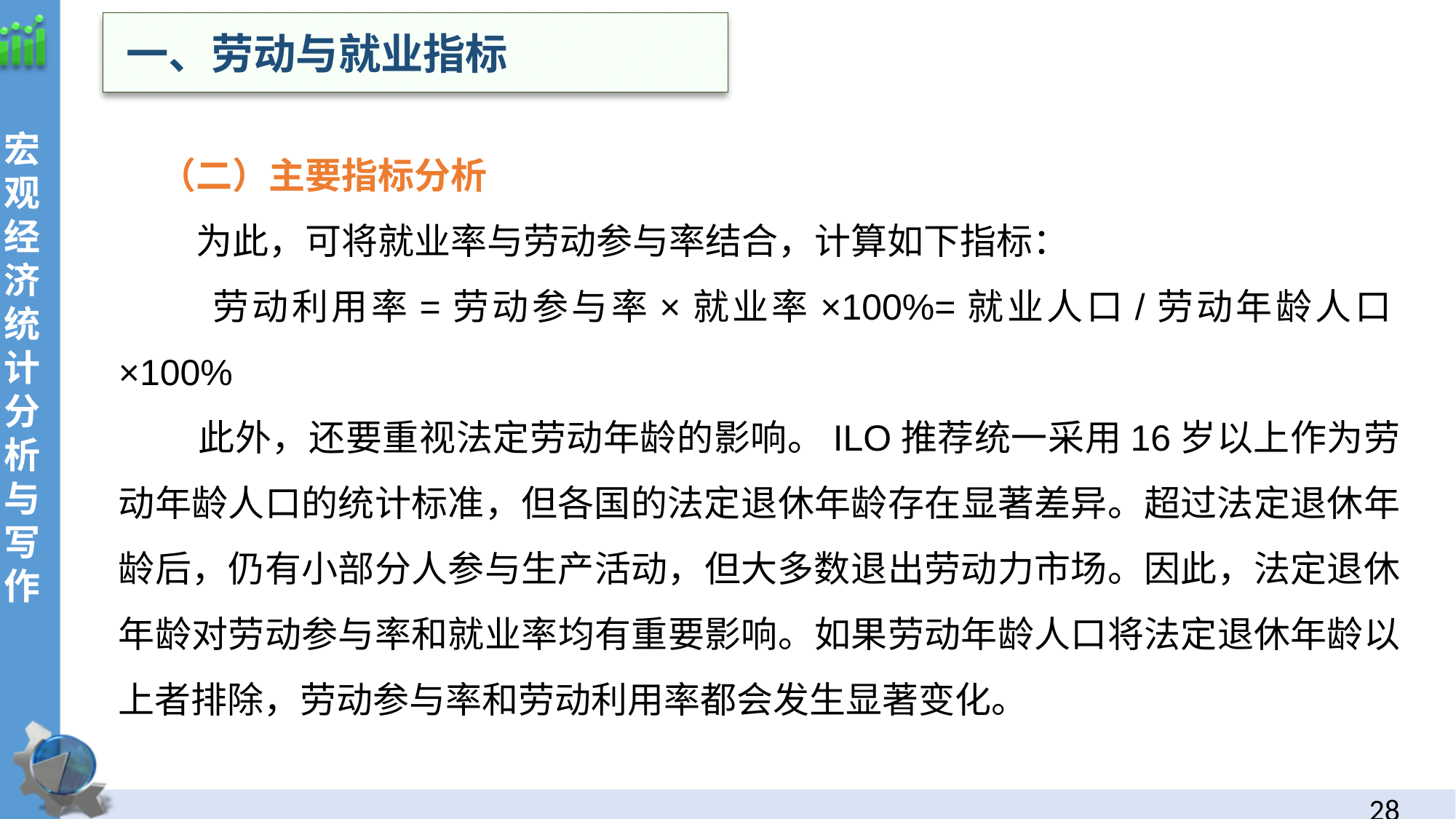

一、劳动与就业指标
    （二）主要指标分析
    为此，可将就业率与劳动参与率结合，计算如下指标：
    劳动利用率=劳动参与率×就业率×100%=就业人口/劳动年龄人口×100%
    此外，还要重视法定劳动年龄的影响。ILO推荐统一采用16岁以上作为劳动年龄人口的统计标准，但各国的法定退休年龄存在显著差异。超过法定退休年龄后，仍有小部分人参与生产活动，但大多数退出劳动力市场。因此，法定退休年龄对劳动参与率和就业率均有重要影响。如果劳动年龄人口将法定退休年龄以上者排除，劳动参与率和劳动利用率都会发生显著变化。
28